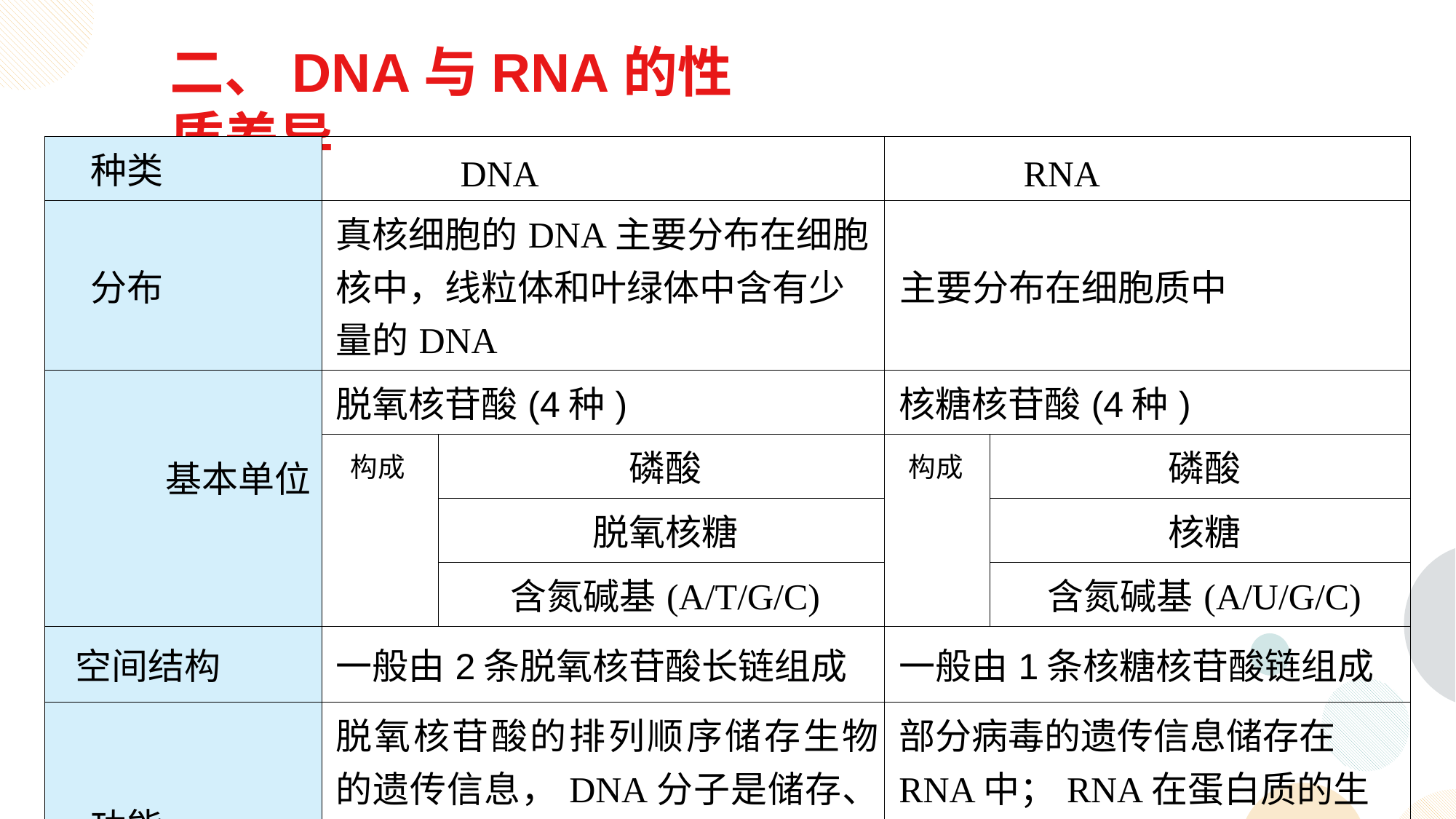

二、DNA与RNA的性质差异
| 种类 | DNA |  | RNA |  |
| --- | --- | --- | --- | --- |
| 分布 | 真核细胞的DNA主要分布在细胞核中，线粒体和叶绿体中含有少量的DNA |  | 主要分布在细胞质中 |  |
| 基本单位 | 脱氧核苷酸(4种) |  | 核糖核苷酸(4种) |  |
|  |  | 磷酸 |  | 磷酸 |
|  |  | 脱氧核糖 |  | 核糖 |
|  |  | 含氮碱基(A/T/G/C) |  | 含氮碱基(A/U/G/C) |
| 空间结构 | 一般由2条脱氧核苷酸长链组成 |  | 一般由1条核糖核苷酸链组成 |  |
| 功能 | 脱氧核苷酸的排列顺序储存生物的遗传信息，DNA分子是储存、传递遗传信息的生物大分子 |  | 部分病毒的遗传信息储存在 RNA中；RNA在蛋白质的生物合成中有重要作用 |  |
构成
构成